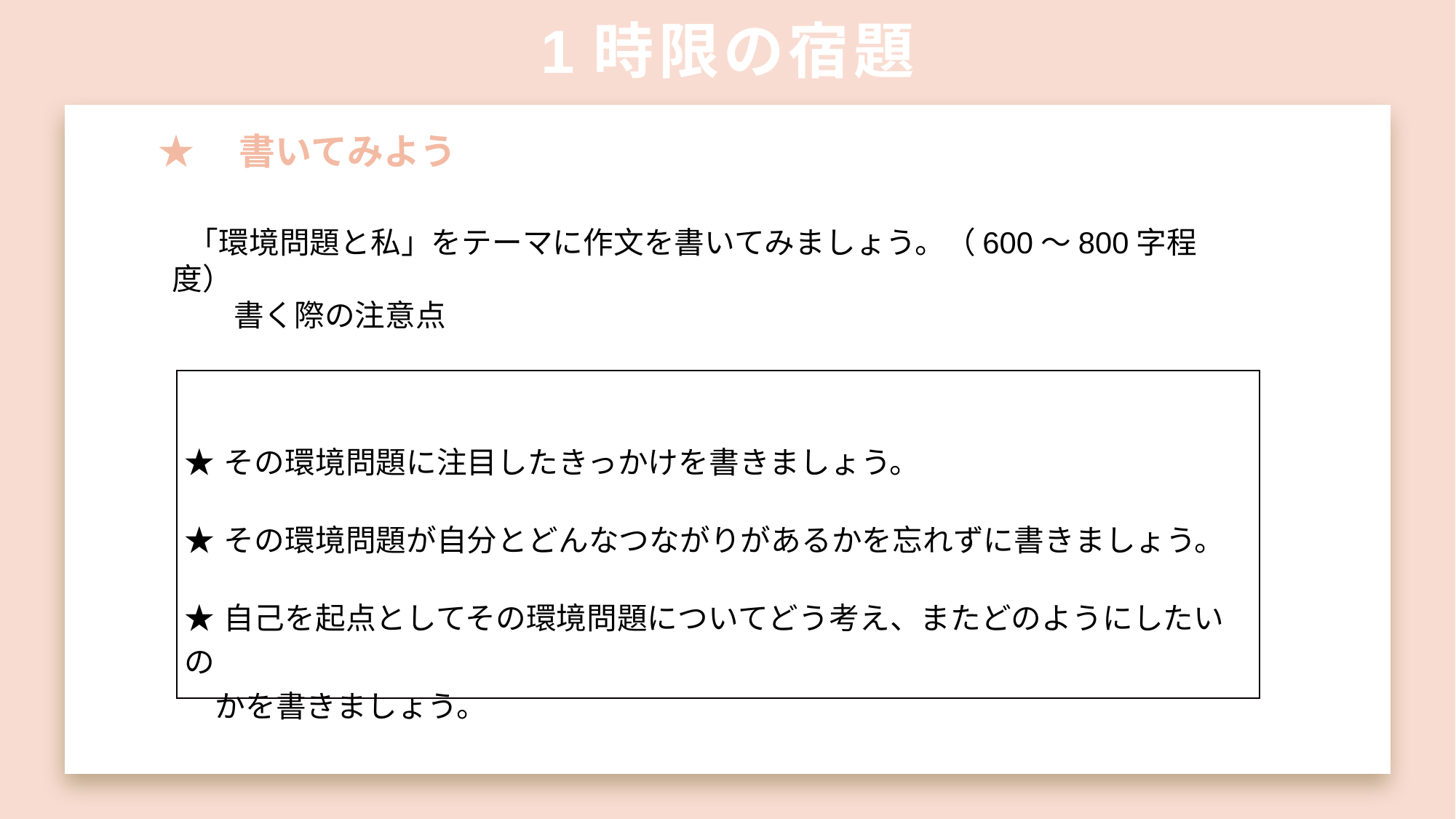

# 1時限の宿題

★　書いてみよう

「環境問題と私」をテーマに作文を書いてみましょう。（600～800字程度）

　書く際の注意点

| ★その環境問題に注目したきっかけを書きましょう。 ★その環境問題が自分とどんなつながりがあるかを忘れずに書きましょう。 ★自己を起点としてその環境問題についてどう考え、またどのようにしたいの 　かを書きましょう。 |
| --- |